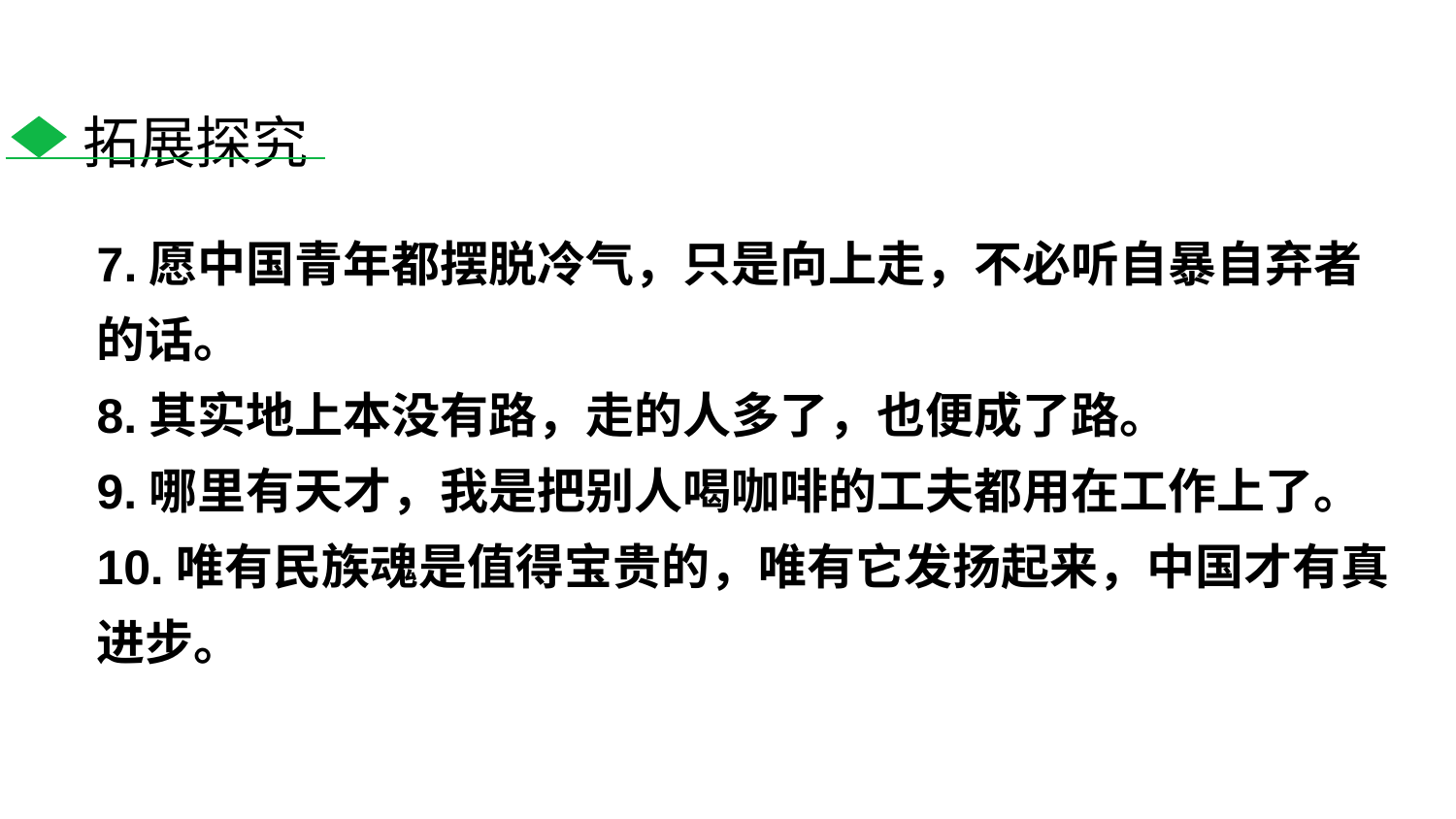

拓展探究

7.愿中国青年都摆脱冷气，只是向上走，不必听自暴自弃者的话。
8.其实地上本没有路，走的人多了，也便成了路。
9.哪里有天才，我是把别人喝咖啡的工夫都用在工作上了。
10.唯有民族魂是值得宝贵的，唯有它发扬起来，中国才有真进步。